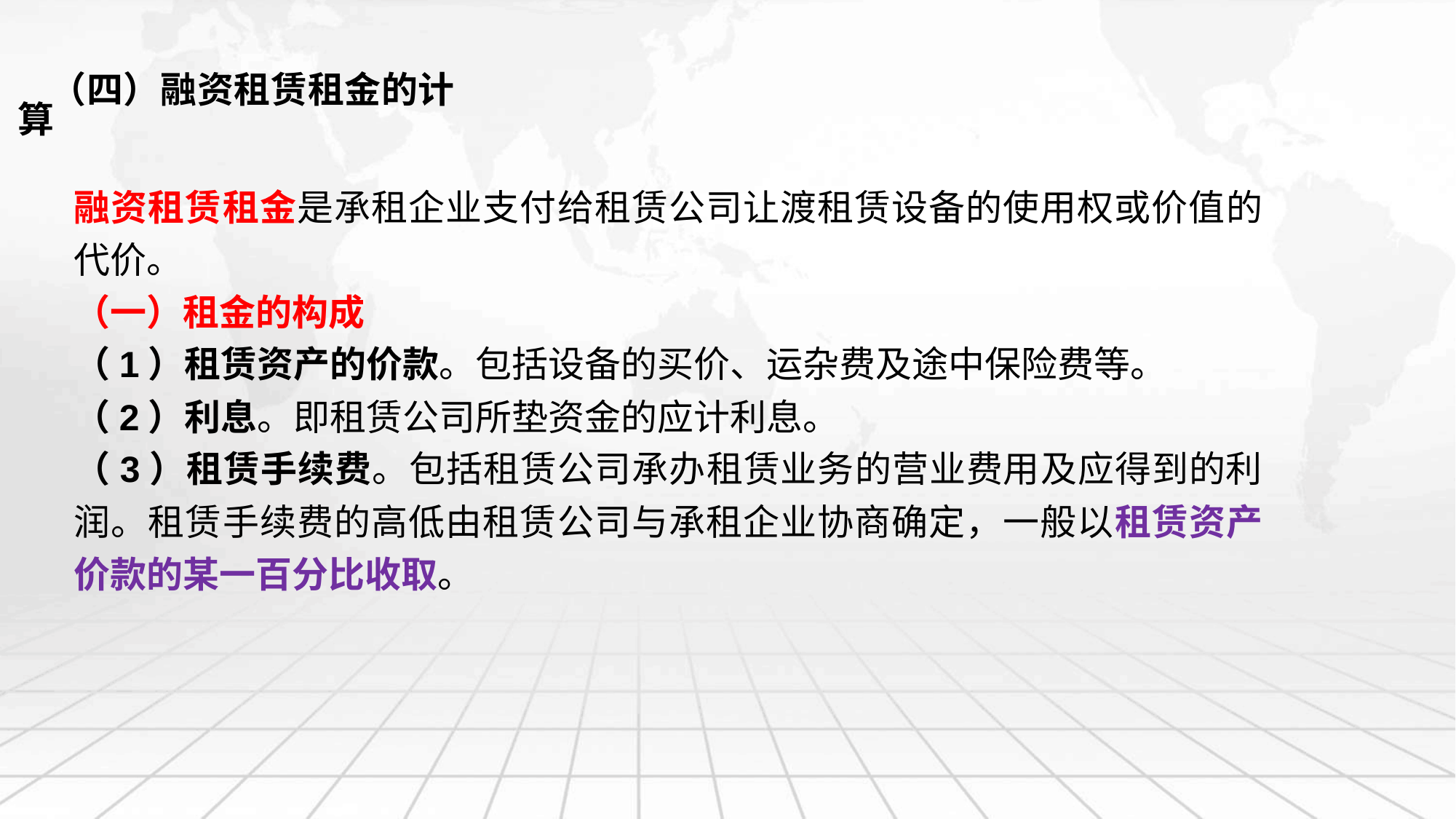

（四）融资租赁租金的计算
融资租赁租金是承租企业支付给租赁公司让渡租赁设备的使用权或价值的代价。
（一）租金的构成
（1）租赁资产的价款。包括设备的买价、运杂费及途中保险费等。
（2）利息。即租赁公司所垫资金的应计利息。
（3）租赁手续费。包括租赁公司承办租赁业务的营业费用及应得到的利润。租赁手续费的高低由租赁公司与承租企业协商确定，一般以租赁资产价款的某一百分比收取。